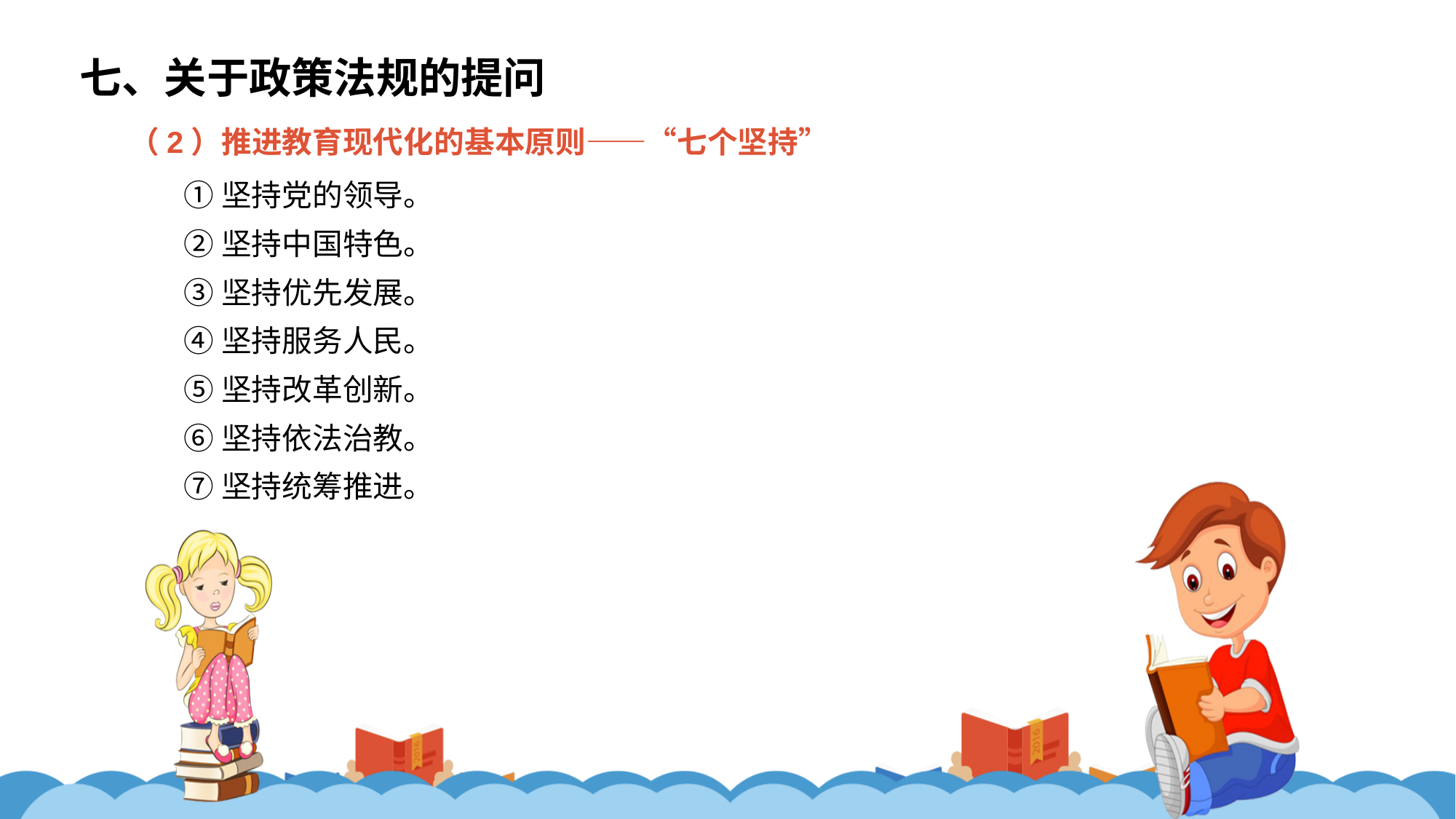

七、关于政策法规的提问
（2）推进教育现代化的基本原则——“七个坚持”
①坚持党的领导。
②坚持中国特色。
③坚持优先发展。
④坚持服务人民。
⑤坚持改革创新。
⑥坚持依法治教。
⑦坚持统筹推进。